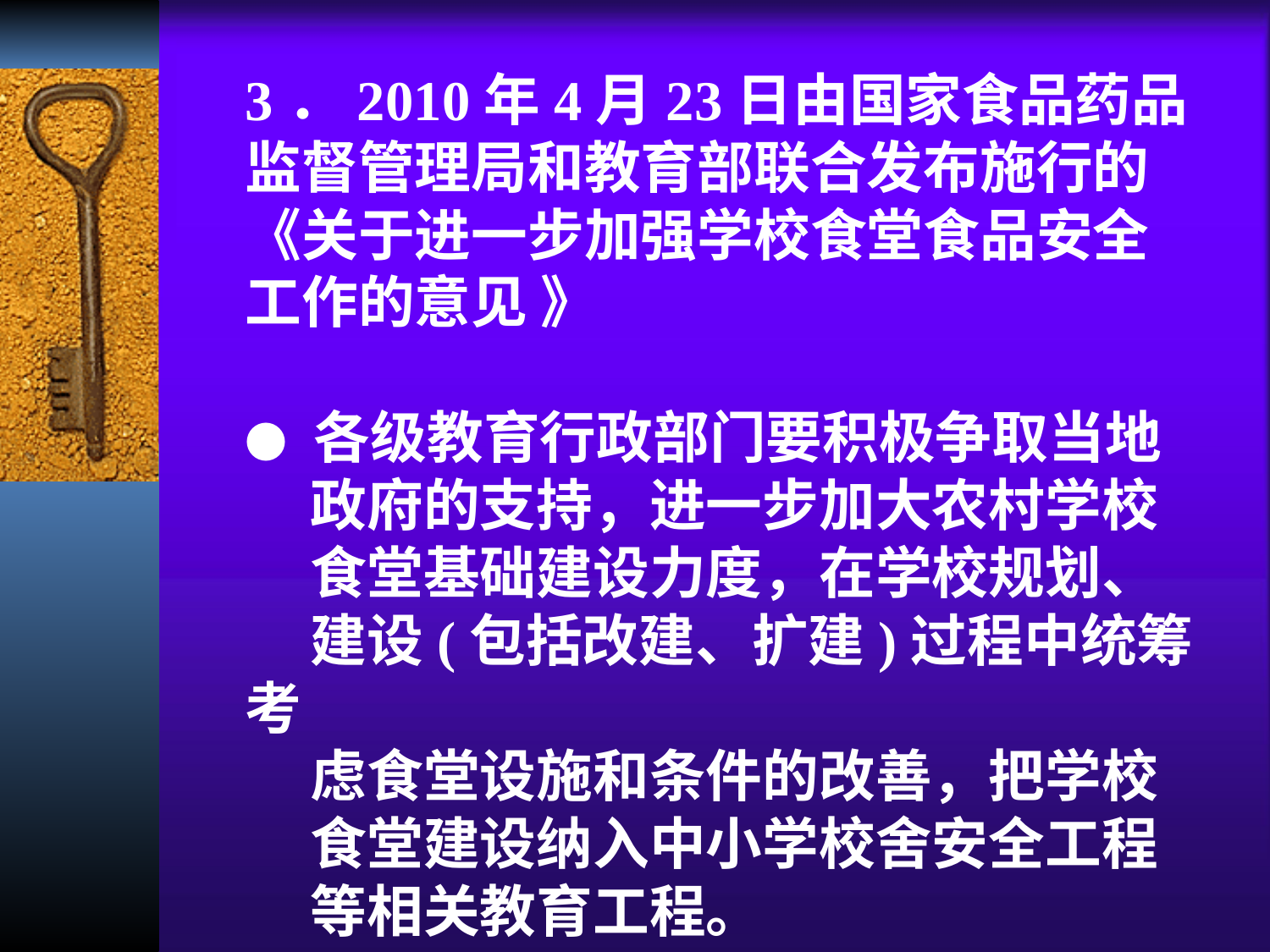

3．2010年4月23日由国家食品药品监督管理局和教育部联合发布施行的《关于进一步加强学校食堂食品安全工作的意见 》

● 各级教育行政部门要积极争取当地
    政府的支持，进一步加大农村学校
    食堂基础建设力度，在学校规划、
    建设(包括改建、扩建)过程中统筹考
    虑食堂设施和条件的改善，把学校
    食堂建设纳入中小学校舍安全工程
    等相关教育工程。